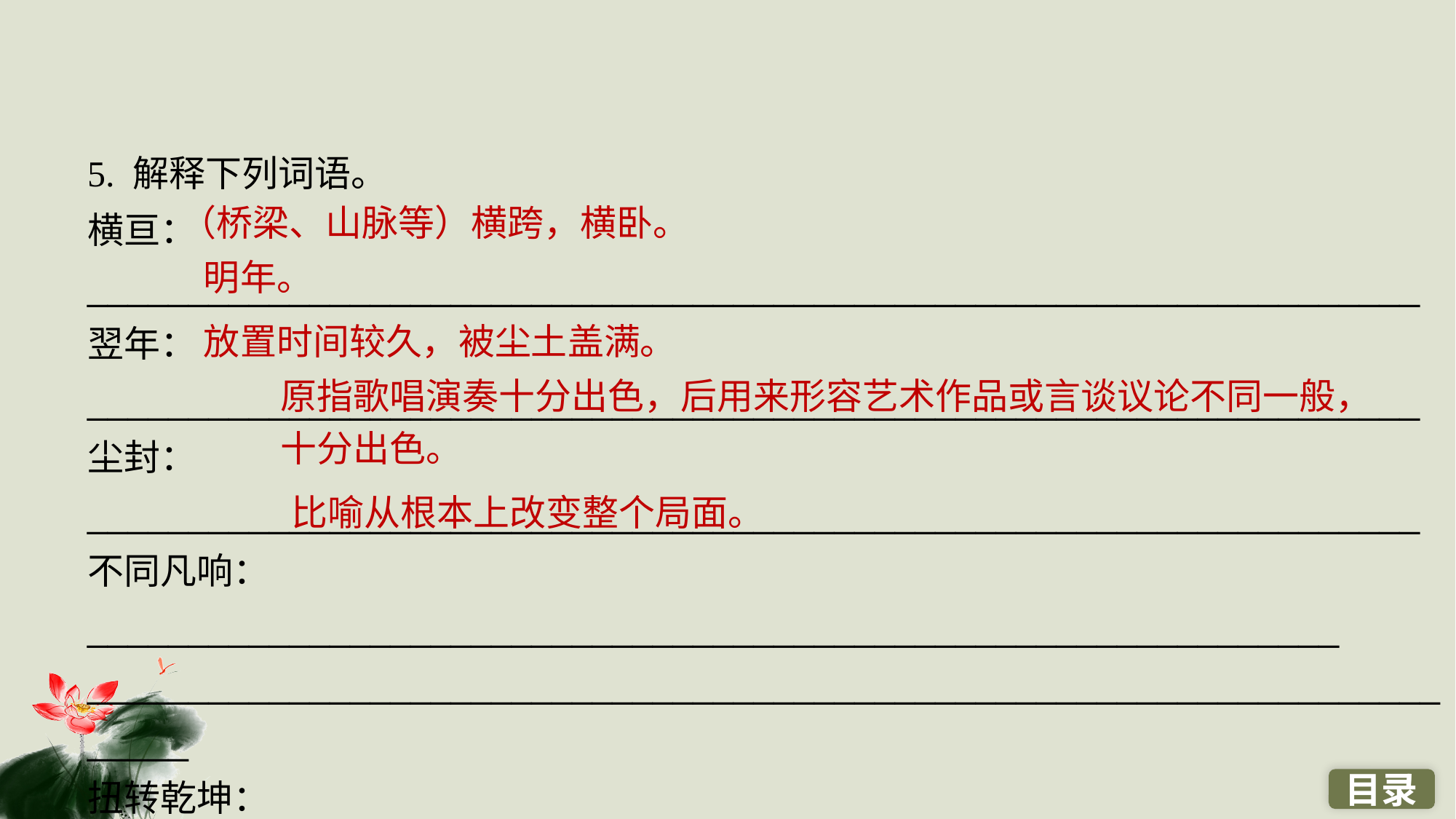

5. 解释下列词语。
横亘：__________________________________________________________________
翌年：__________________________________________________________________
尘封：__________________________________________________________________
不同凡响：______________________________________________________________
________________________________________________________________________
扭转乾坤：______________________________________________________________
（桥梁、山脉等）横跨，横卧。
明年。
放置时间较久，被尘土盖满。
原指歌唱演奏十分出色，后用来形容艺术作品或言谈议论不同一般，十分出色。
比喻从根本上改变整个局面。